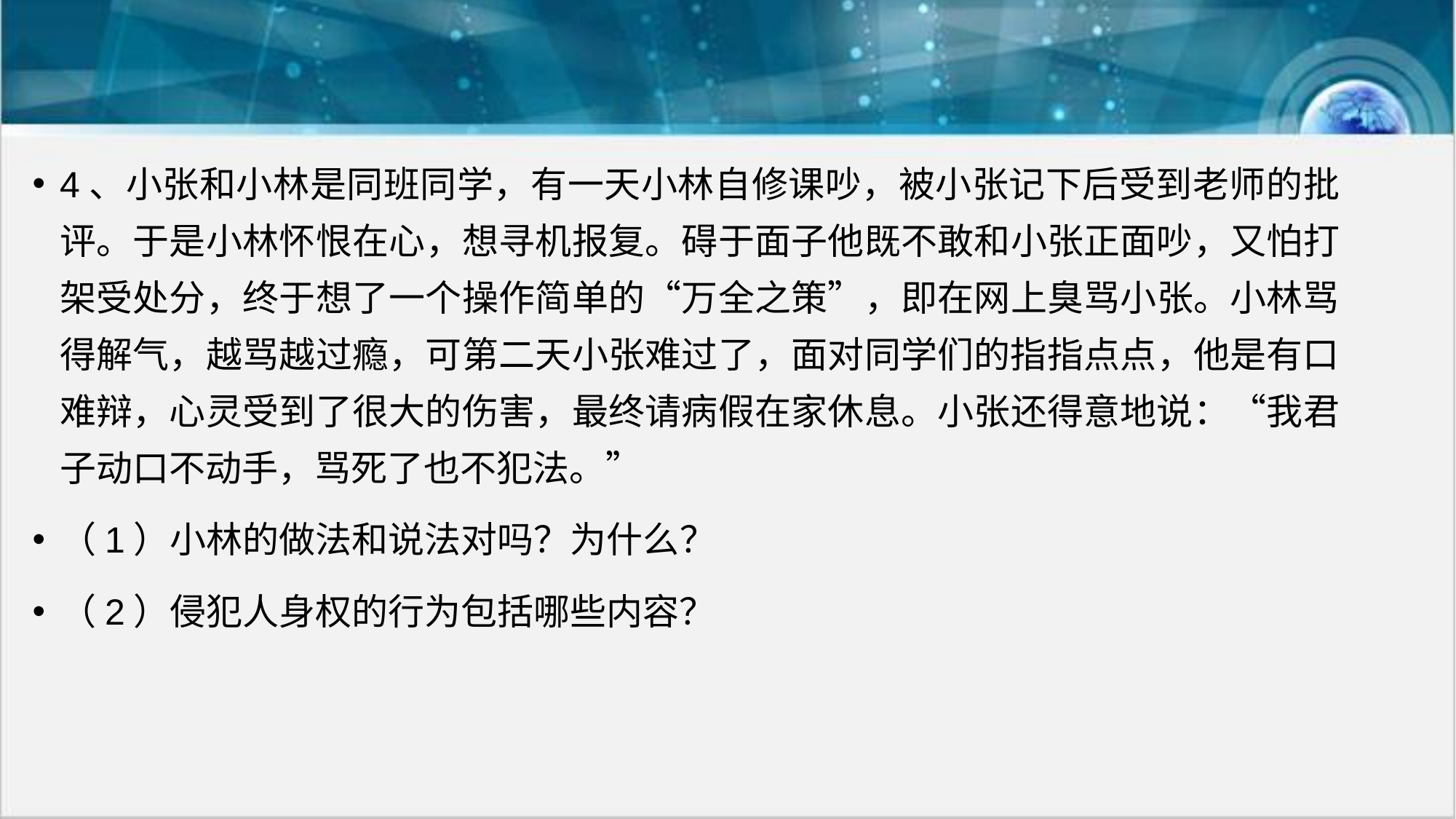

4、小张和小林是同班同学，有一天小林自修课吵，被小张记下后受到老师的批评。于是小林怀恨在心，想寻机报复。碍于面子他既不敢和小张正面吵，又怕打架受处分，终于想了一个操作简单的“万全之策”，即在网上臭骂小张。小林骂得解气，越骂越过瘾，可第二天小张难过了，面对同学们的指指点点，他是有口难辩，心灵受到了很大的伤害，最终请病假在家休息。小张还得意地说：“我君子动口不动手，骂死了也不犯法。”
（1）小林的做法和说法对吗？为什么？
（2）侵犯人身权的行为包括哪些内容？